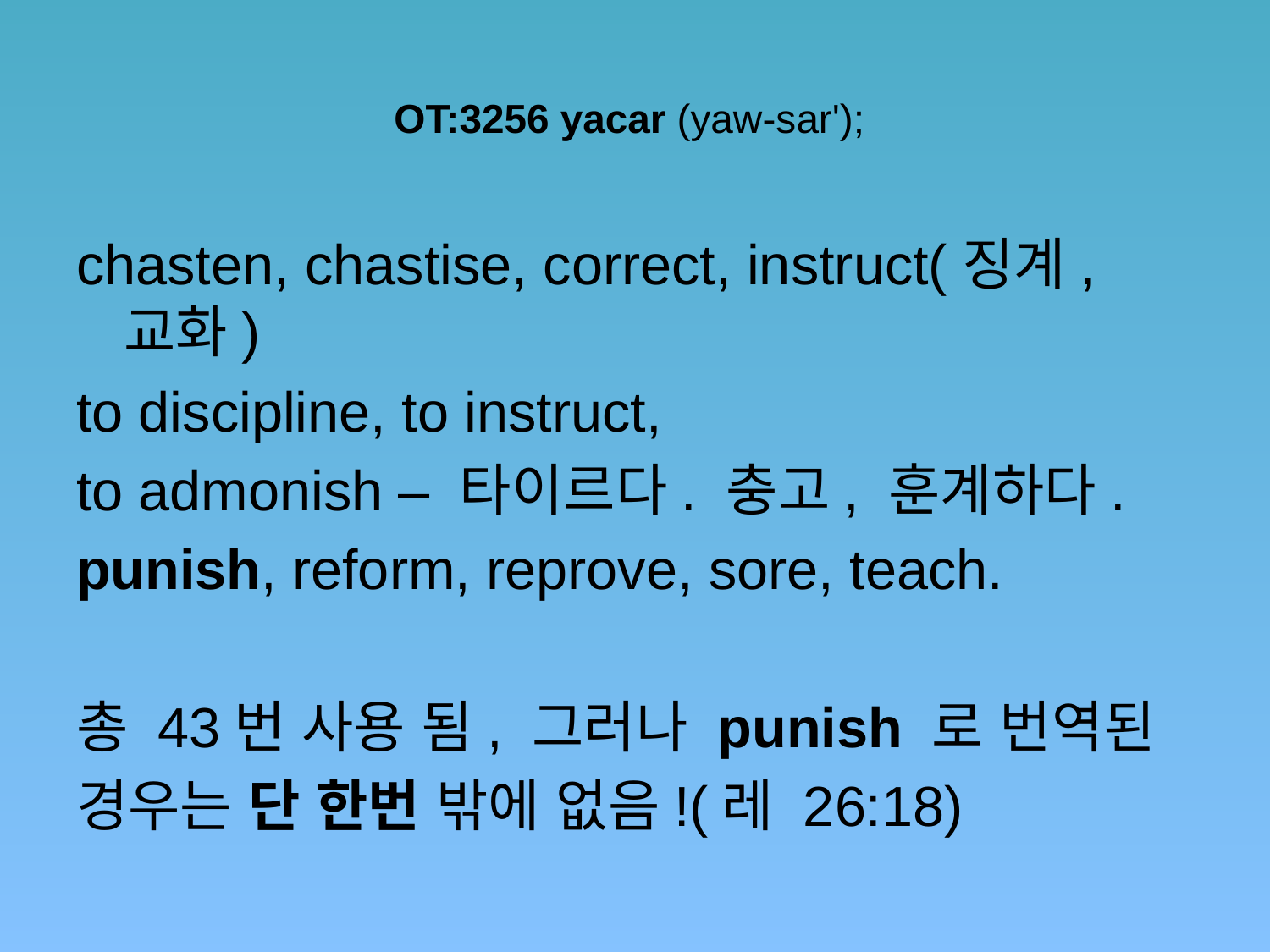

# OT:3256 yacar (yaw-sar');
chasten, chastise, correct, instruct(징계,교화)
to discipline, to instruct,
to admonish – 타이르다. 충고, 훈계하다.
punish, reform, reprove, sore, teach.

총 43번 사용 됨, 그러나 punish 로 번역된
경우는 단 한번 밖에 없음!(레 26:18)